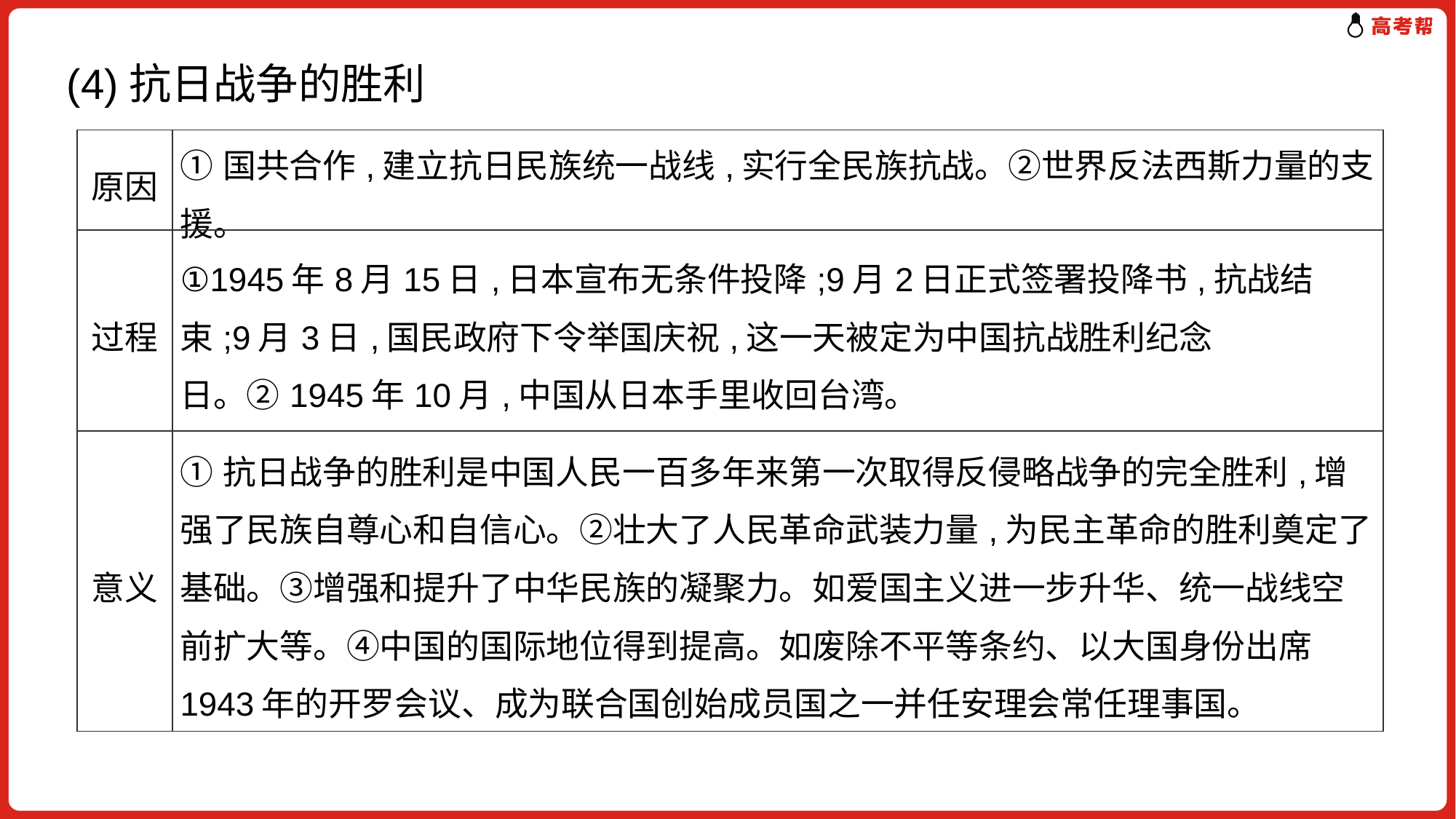

(4)抗日战争的胜利
| 原因 | ①国共合作,建立抗日民族统一战线,实行全民族抗战。②世界反法西斯力量的支援。 |
| --- | --- |
| 过程 | ①1945年8月15日,日本宣布无条件投降;9月2日正式签署投降书,抗战结束;9月3日,国民政府下令举国庆祝,这一天被定为中国抗战胜利纪念日。②1945年10月,中国从日本手里收回台湾。 |
| 意义 | ①抗日战争的胜利是中国人民一百多年来第一次取得反侵略战争的完全胜利,增强了民族自尊心和自信心。②壮大了人民革命武装力量,为民主革命的胜利奠定了基础。③增强和提升了中华民族的凝聚力。如爱国主义进一步升华、统一战线空前扩大等。④中国的国际地位得到提高。如废除不平等条约、以大国身份出席1943年的开罗会议、成为联合国创始成员国之一并任安理会常任理事国。 |